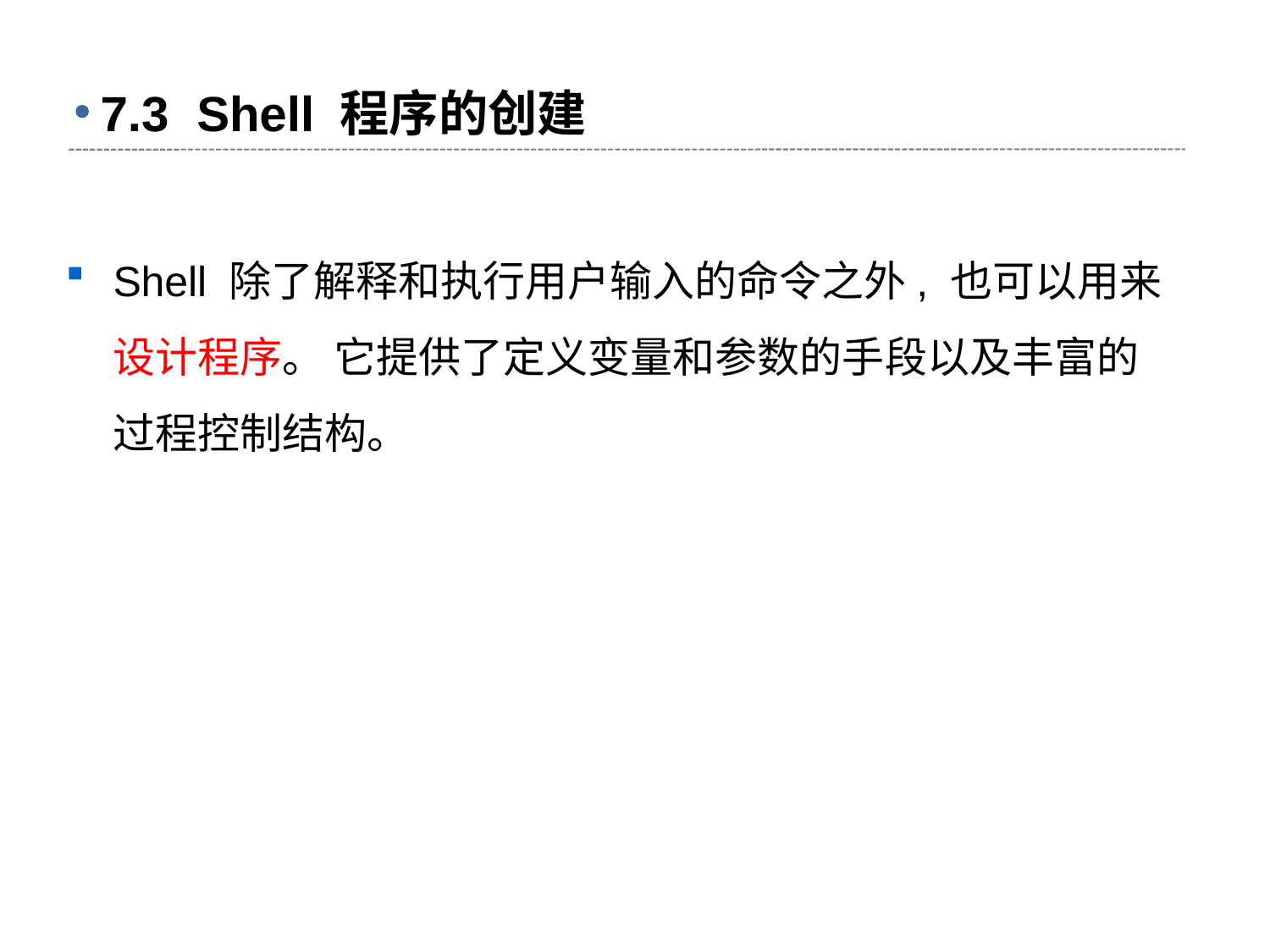

# 7.3  Shell 程序的创建
Shell 除了解释和执行用户输入的命令之外, 也可以用来设计程序。 它提供了定义变量和参数的手段以及丰富的过程控制结构。